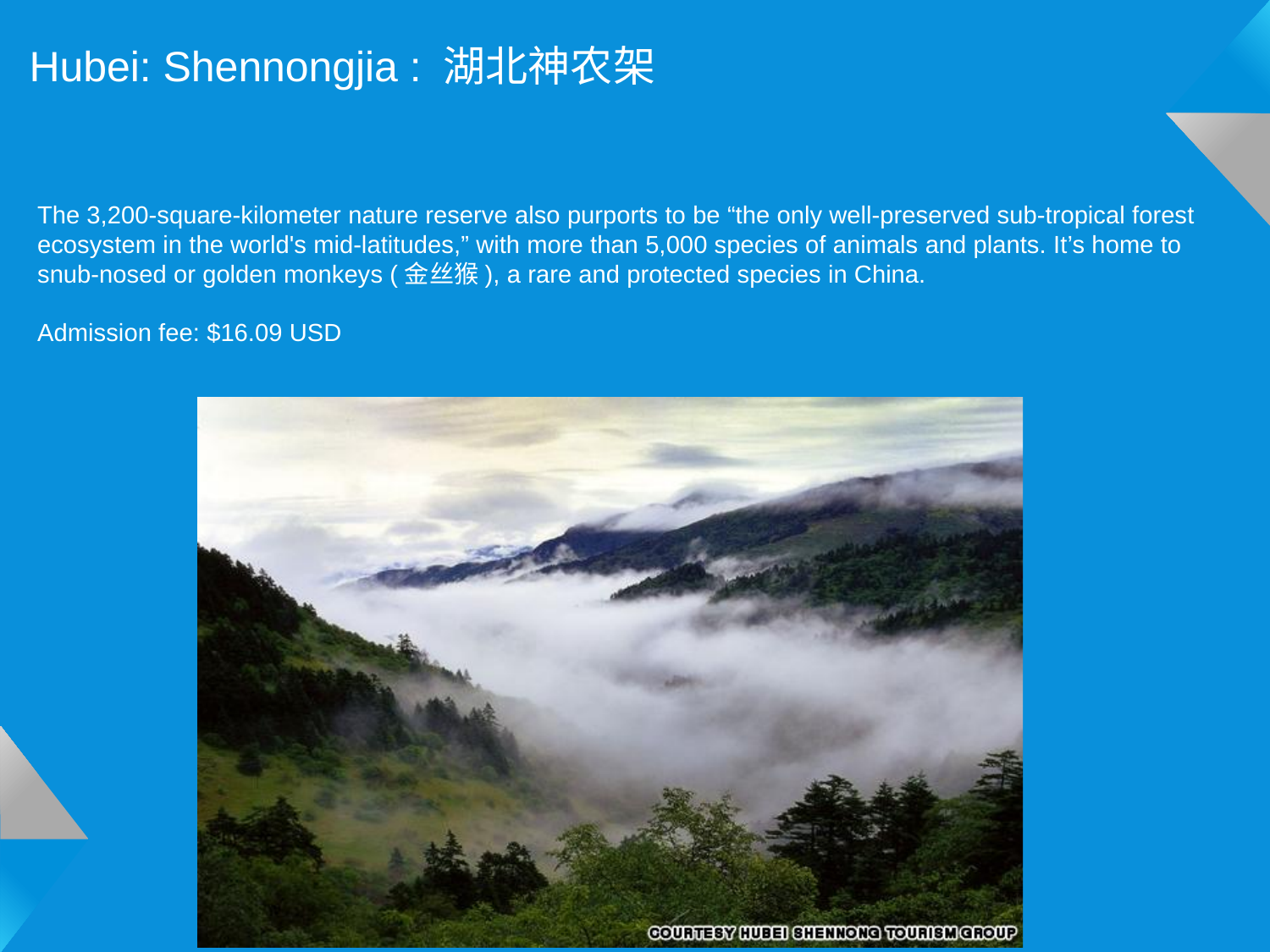

Hubei: Shennongjia : 湖北神农架

The 3,200-square-kilometer nature reserve also purports to be “the only well-preserved sub-tropical forest ecosystem in the world's mid-latitudes,” with more than 5,000 species of animals and plants. It’s home to snub-nosed or golden monkeys (金丝猴), a rare and protected species in China.

Admission fee: $16.09 USD